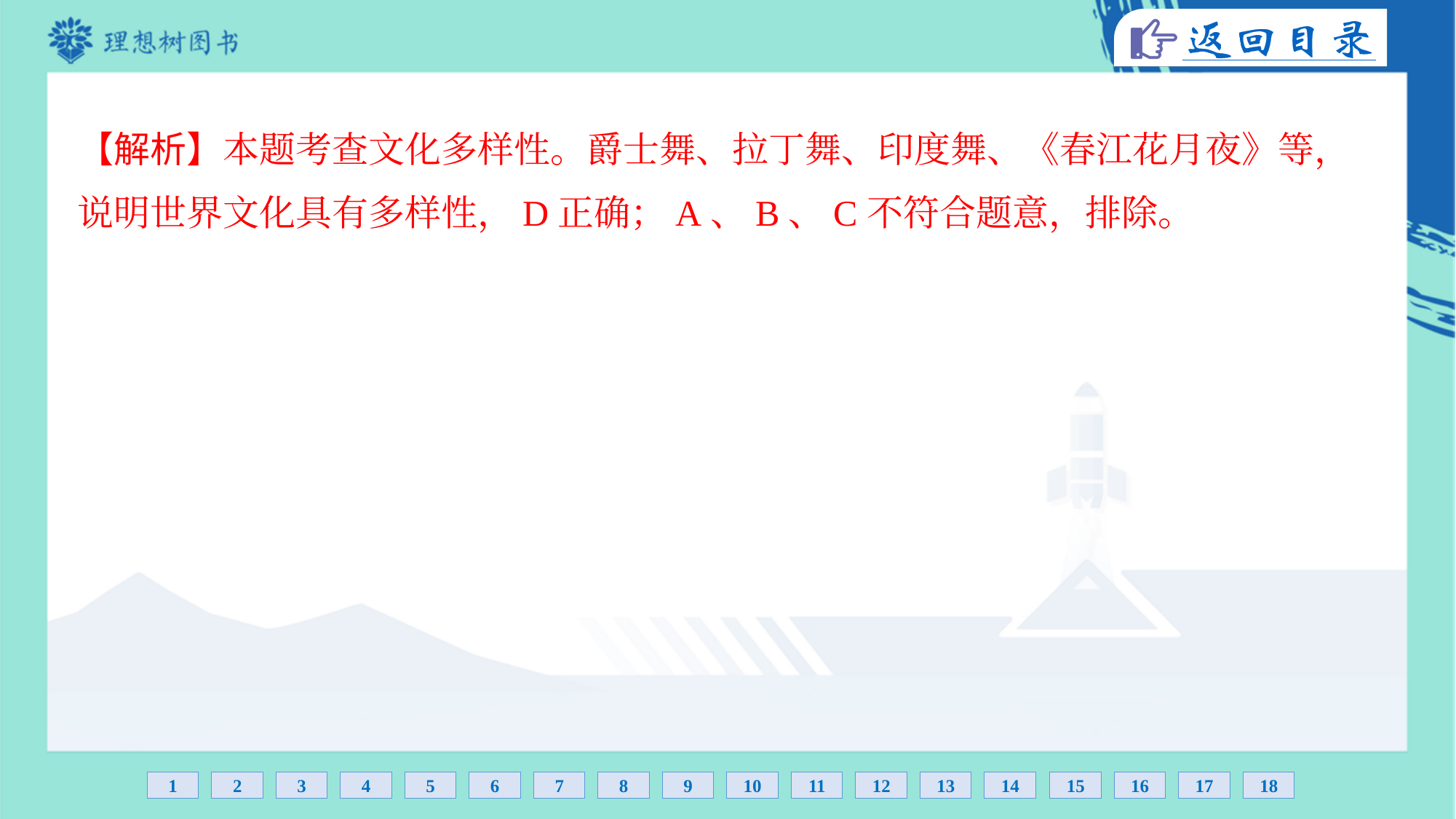

【解析】本题考查文化多样性。爵士舞、拉丁舞、印度舞、《春江花月夜》等，
说明世界文化具有多样性，D正确；A、B、C不符合题意，排除。